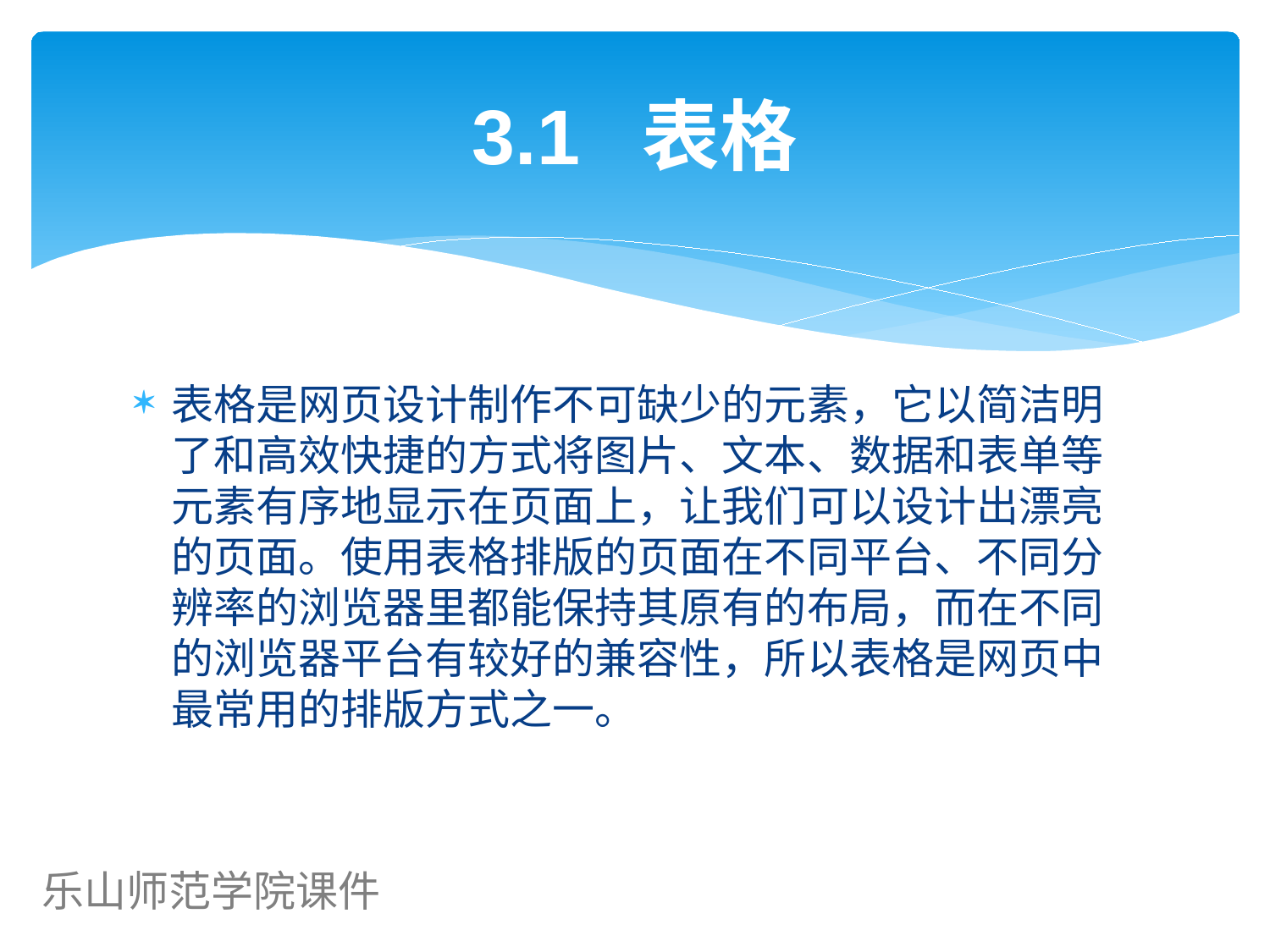

# 3.1  表格
表格是网页设计制作不可缺少的元素，它以简洁明了和高效快捷的方式将图片、文本、数据和表单等元素有序地显示在页面上，让我们可以设计出漂亮的页面。使用表格排版的页面在不同平台、不同分辨率的浏览器里都能保持其原有的布局，而在不同的浏览器平台有较好的兼容性，所以表格是网页中最常用的排版方式之一。